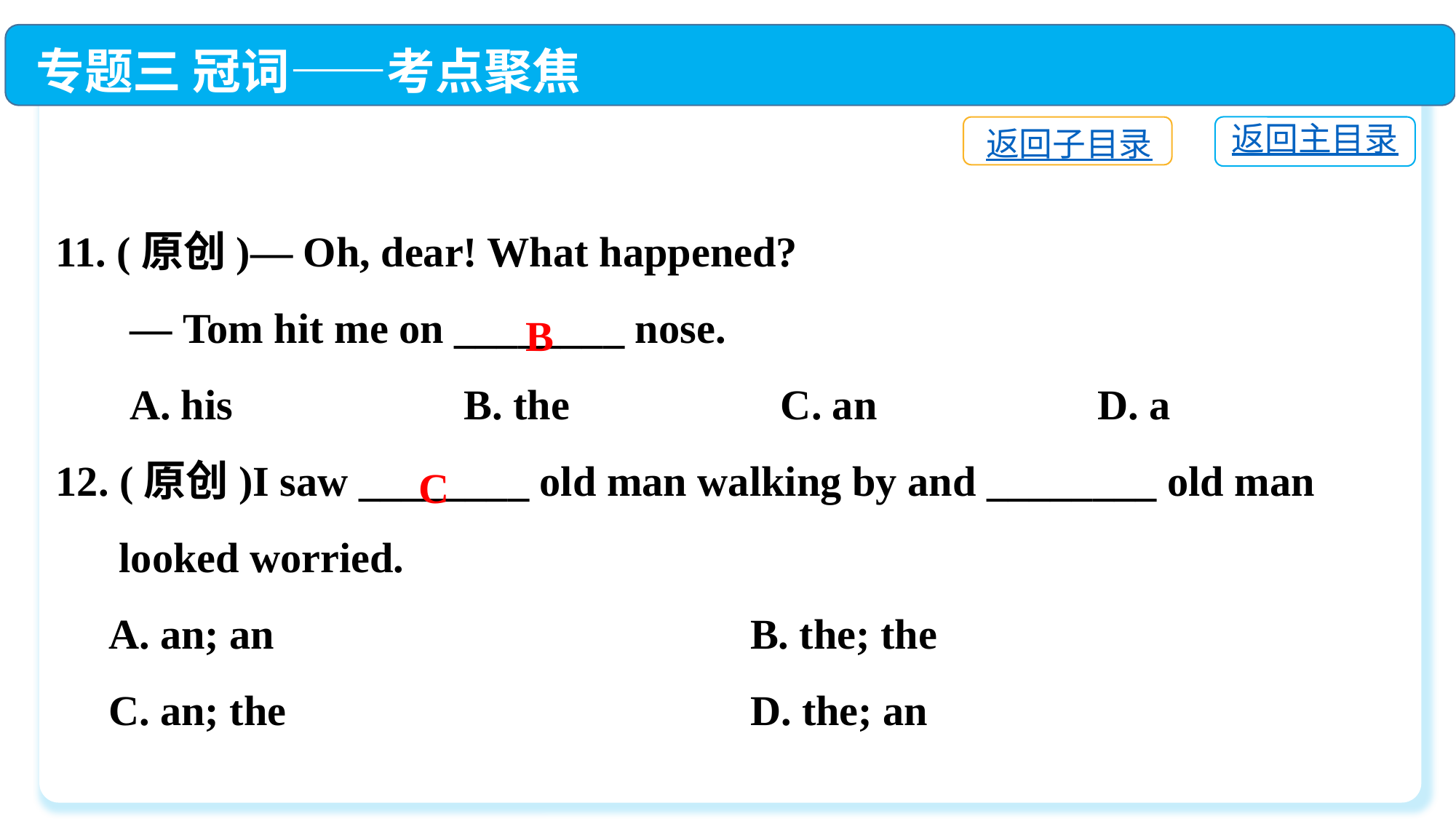

专题三 冠词——考点聚焦

11. (原创)— Oh, dear! What happened?
       — Tom hit me on ________ nose.
       A. his	                  B. the	                 C. an 	                D. a
12. (原创)I saw ________ old man walking by and ________ old man
      looked worried.
     A. an; an　　	                                     B. the; the
     C. an; the　　	                                     D. the; an
返回主目录

返回子目录
B
C